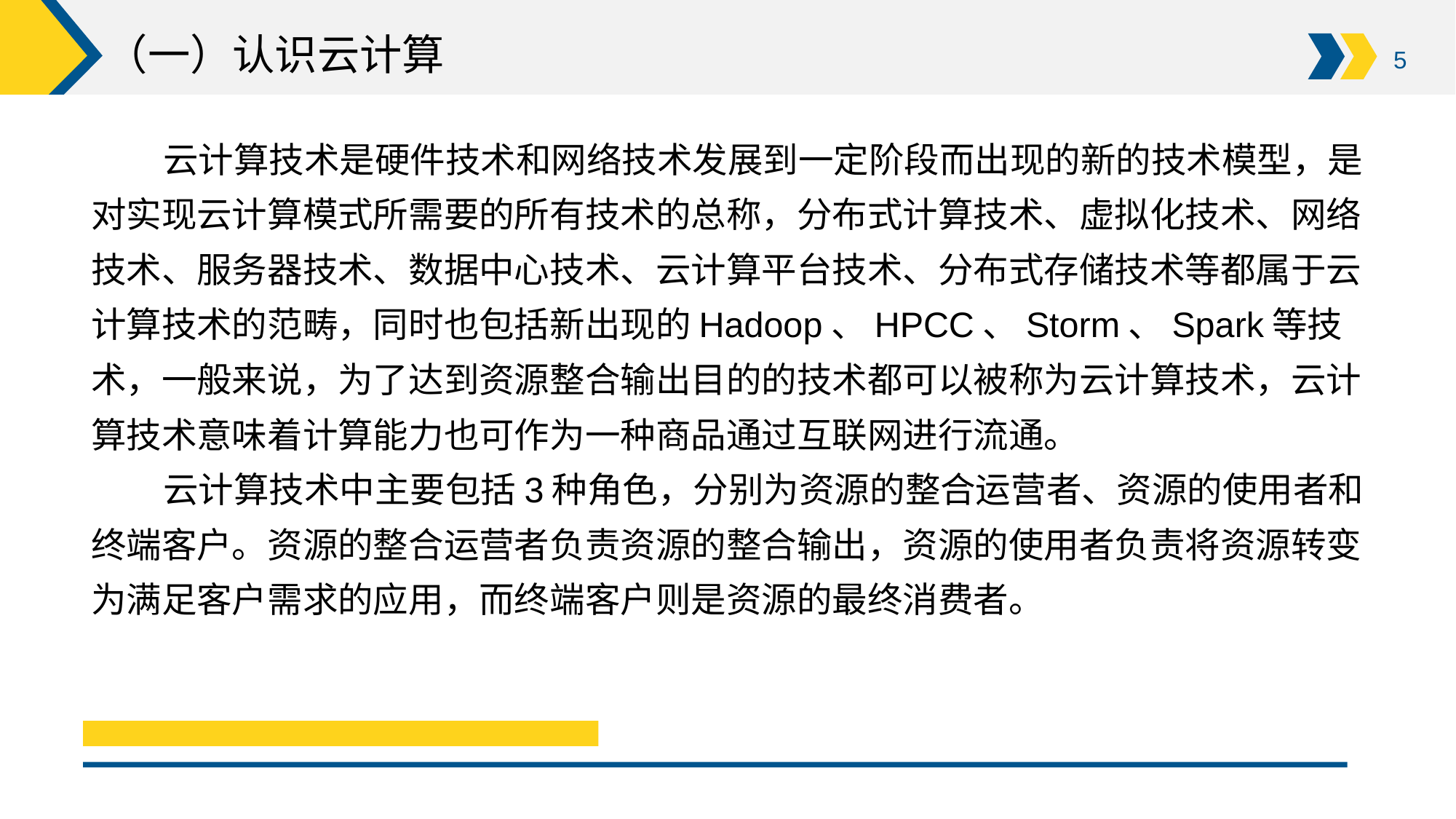

# （一）认识云计算
云计算技术是硬件技术和网络技术发展到一定阶段而出现的新的技术模型，是对实现云计算模式所需要的所有技术的总称，分布式计算技术、虚拟化技术、网络技术、服务器技术、数据中心技术、云计算平台技术、分布式存储技术等都属于云计算技术的范畴，同时也包括新出现的Hadoop、HPCC、Storm、Spark等技术，一般来说，为了达到资源整合输出目的的技术都可以被称为云计算技术，云计算技术意味着计算能力也可作为一种商品通过互联网进行流通。
云计算技术中主要包括3种角色，分别为资源的整合运营者、资源的使用者和终端客户。资源的整合运营者负责资源的整合输出，资源的使用者负责将资源转变为满足客户需求的应用，而终端客户则是资源的最终消费者。